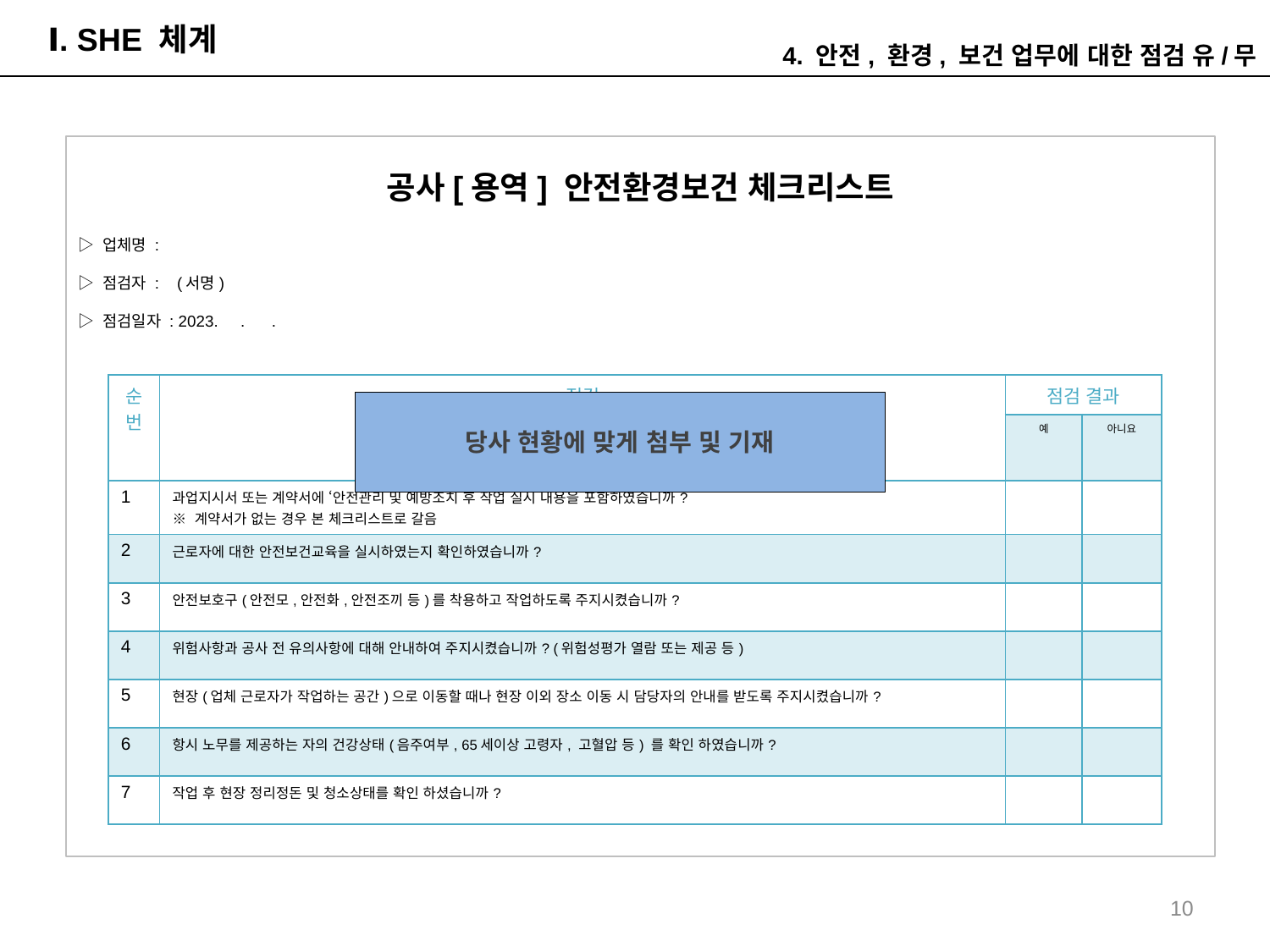

# Ⅰ. SHE 체계
4. 안전, 환경, 보건 업무에 대한 점검 유/무
공사[용역] 안전환경보건 체크리스트

▷ 업체명 :

▷ 점검자 :    (서명)

▷ 점검일자 : 2023.     .      .

| 순 번 | 점검 내용 | 점검 결과 |  |
| --- | --- | --- | --- |
|  |  | 예 | 아니요 |
| 1 | 과업지시서 또는 계약서에 ‘안전관리 및 예방조치 후 작업 실시 내용을 포함하였습니까? ※ 계약서가 없는 경우 본 체크리스트로 갈음 |  |  |
| 2 | 근로자에 대한 안전보건교육을 실시하였는지 확인하였습니까? |  |  |
| 3 | 안전보호구(안전모,안전화,안전조끼 등)를 착용하고 작업하도록 주지시켰습니까? |  |  |
| 4 | 위험사항과 공사 전 유의사항에 대해 안내하여 주지시켰습니까? (위험성평가 열람 또는 제공 등) |  |  |
| 5 | 현장(업체 근로자가 작업하는 공간)으로 이동할 때나 현장 이외 장소 이동 시 담당자의 안내를 받도록 주지시켰습니까? |  |  |
| 6 | 항시 노무를 제공하는 자의 건강상태(음주여부, 65세이상 고령자, 고혈압 등) 를 확인 하였습니까? |  |  |
| 7 | 작업 후 현장 정리정돈 및 청소상태를 확인 하셨습니까? |  |  |
당사 현황에 맞게 첨부 및 기재
10